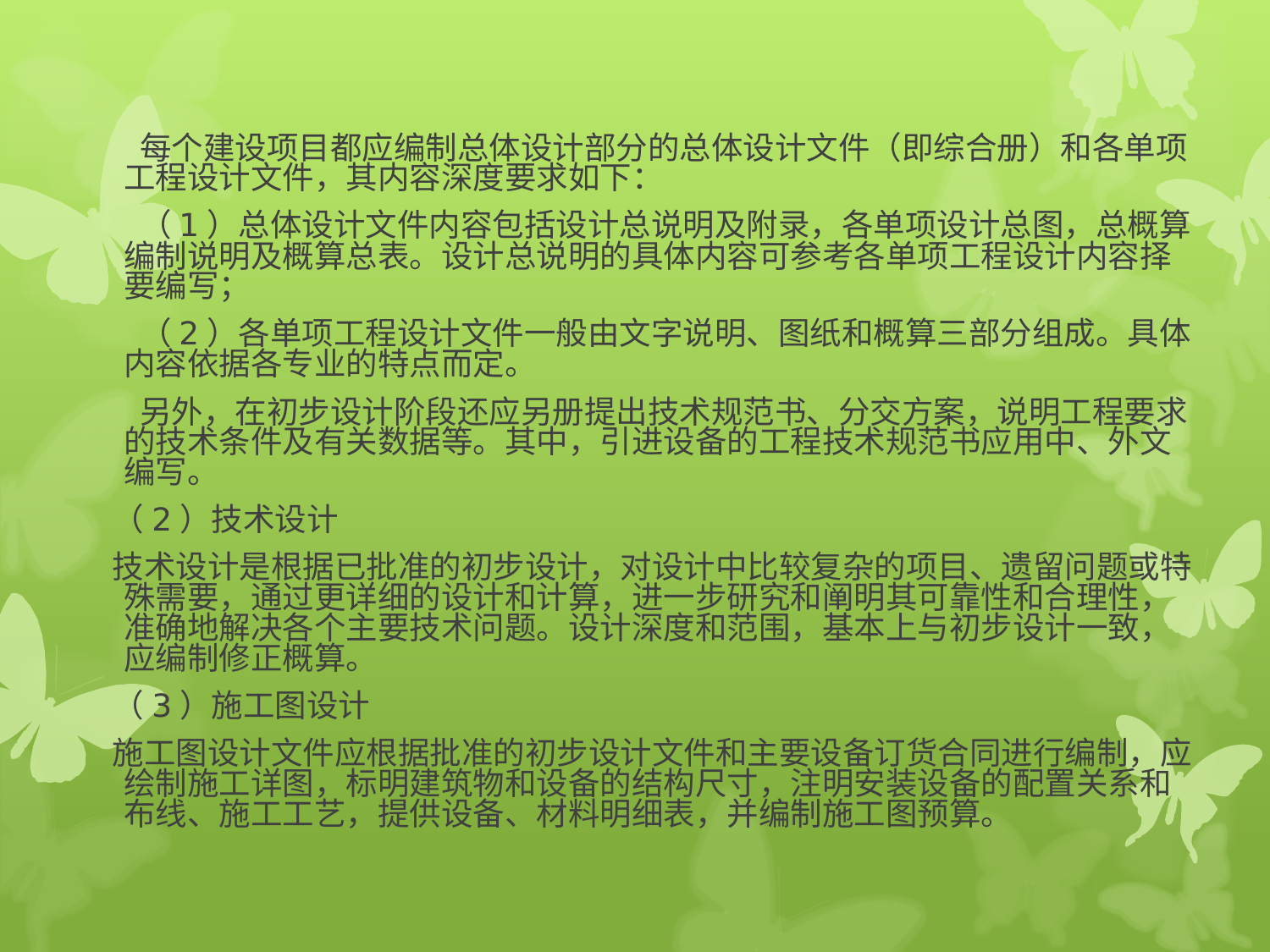

#
　　每个建设项目都应编制总体设计部分的总体设计文件（即综合册）和各单项工程设计文件，其内容深度要求如下：
　　（1）总体设计文件内容包括设计总说明及附录，各单项设计总图，总概算编制说明及概算总表。设计总说明的具体内容可参考各单项工程设计内容择要编写；
　　（2）各单项工程设计文件一般由文字说明、图纸和概算三部分组成。具体内容依据各专业的特点而定。
　　另外，在初步设计阶段还应另册提出技术规范书、分交方案，说明工程要求的技术条件及有关数据等。其中，引进设备的工程技术规范书应用中、外文编写。
    （2）技术设计
    技术设计是根据已批准的初步设计，对设计中比较复杂的项目、遗留问题或特殊需要，通过更详细的设计和计算，进一步研究和阐明其可靠性和合理性，准确地解决各个主要技术问题。设计深度和范围，基本上与初步设计一致，应编制修正概算。
    （3）施工图设计
    施工图设计文件应根据批准的初步设计文件和主要设备订货合同进行编制，应绘制施工详图，标明建筑物和设备的结构尺寸，注明安装设备的配置关系和布线、施工工艺，提供设备、材料明细表，并编制施工图预算。